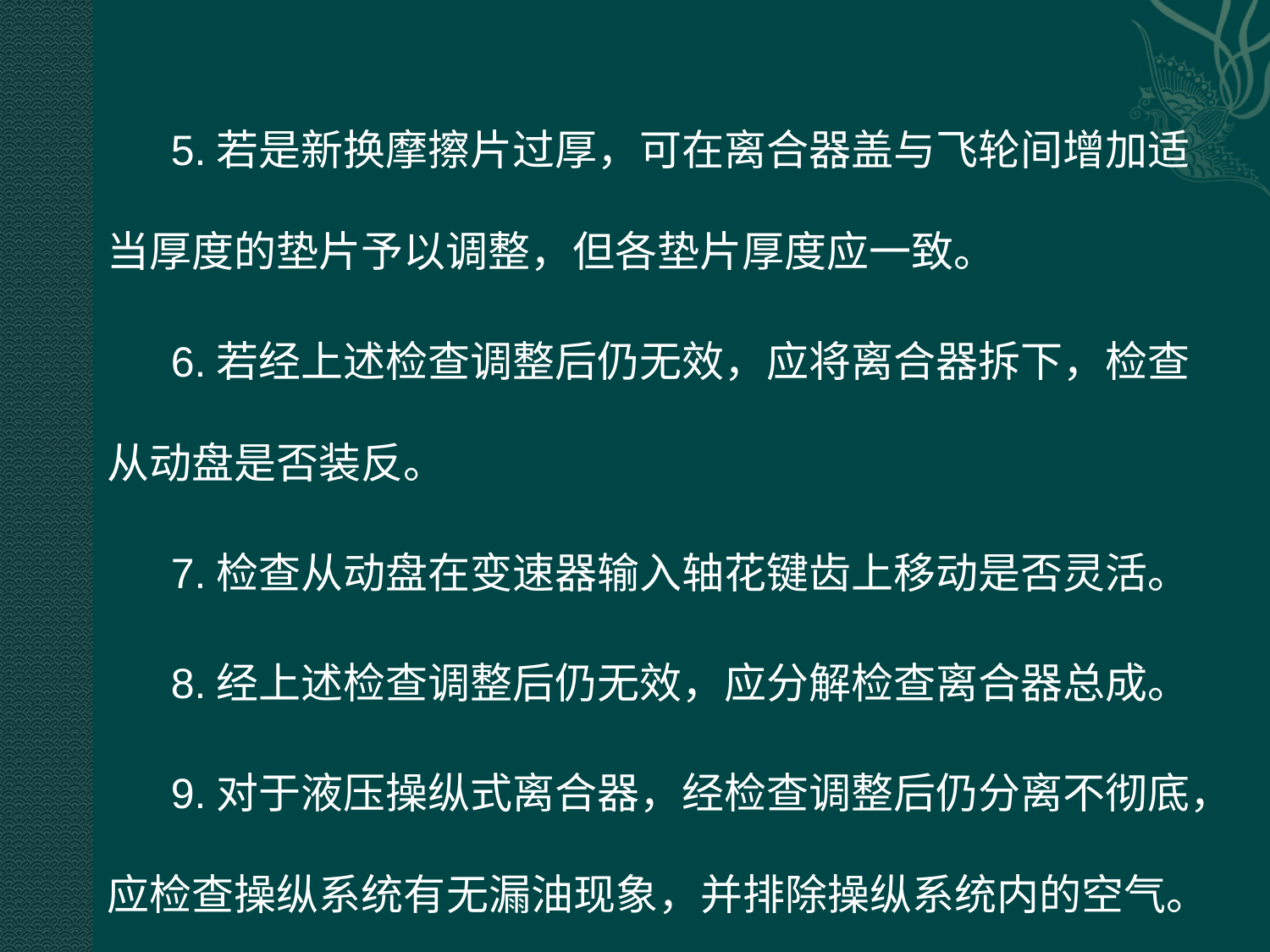

5.若是新换摩擦片过厚，可在离合器盖与飞轮间增加适当厚度的垫片予以调整，但各垫片厚度应一致。
6.若经上述检查调整后仍无效，应将离合器拆下，检查从动盘是否装反。
7.检查从动盘在变速器输入轴花键齿上移动是否灵活。
8.经上述检查调整后仍无效，应分解检查离合器总成。
9.对于液压操纵式离合器，经检查调整后仍分离不彻底，应检查操纵系统有无漏油现象，并排除操纵系统内的空气。